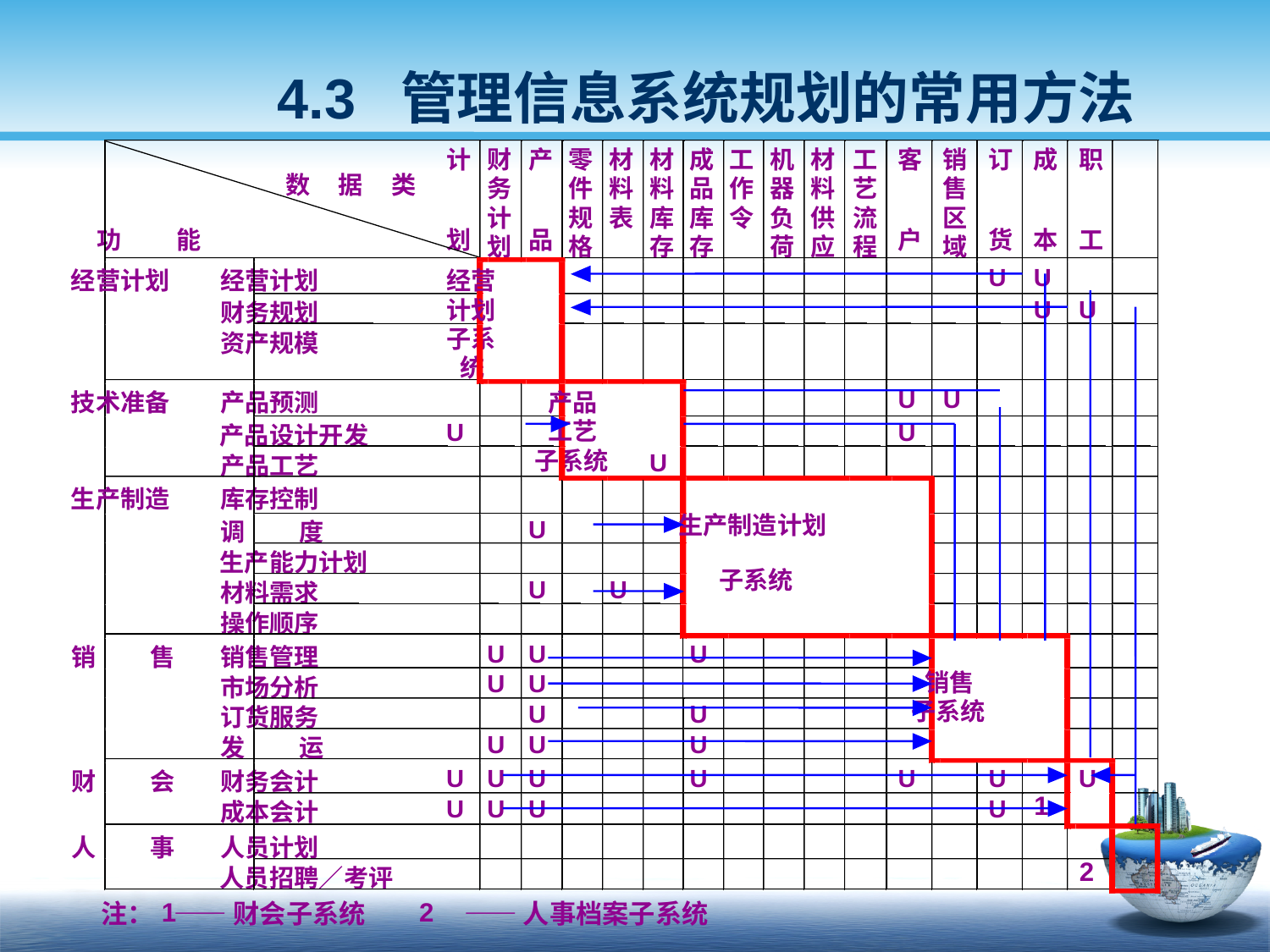

4.3  管理信息系统规划的常用方法

计
财
产
零
材
材
成
工
机
材
工
客
销
订
成
职

数
据
类

务
件
料
料
品
作
器
料
艺
售

计
规
表
库
库
令
负
供
流
区

功
能
划
品
户
货
本
工

划
格
存
存
荷
应
程
域

U

U

经营计划

经营计划
经营

U

U

计划

财务规划

子系

资产规模

统

U

U

产品预测
U

产品设计开发

技术准备
产品

工艺

U

子系统

U

产品工艺

库存控制

U

调
度

生产制造

生产制造计划

子系统

操作顺序

U

U

U

销售管理

生产能力计划

U

U

材料需求

U

U

市场分析

订货服务

销
售

销售

子系统

U

U

U

U

U

发
运

U

U

U

U

U

U

U

财
会
财务会计
U

U

U

成本会计

1

U

人员计划

人
事
2

人员招聘／考评

1
    2

注：
――财会子系统
――人事档案子系统